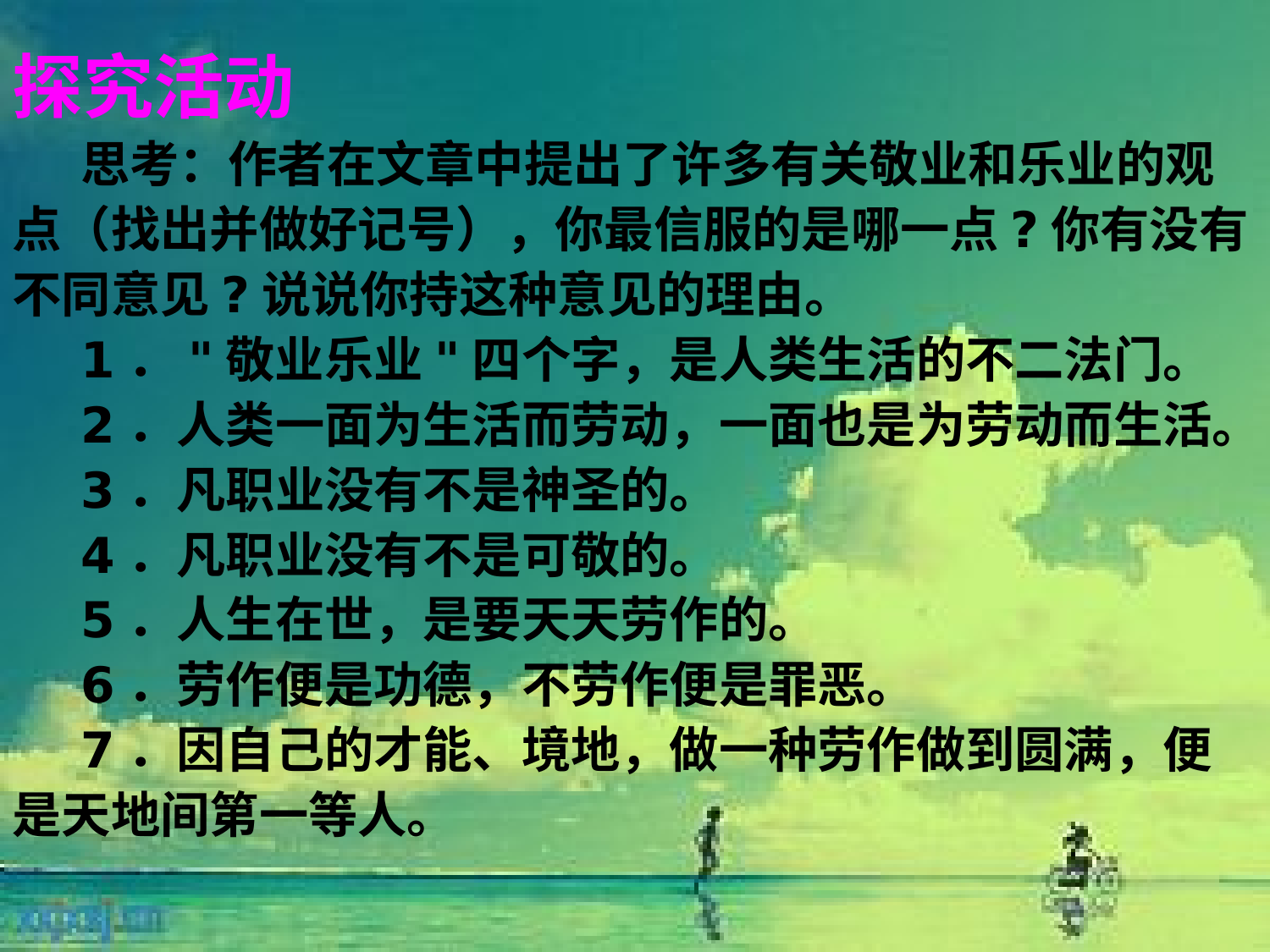

探究活动
     思考：作者在文章中提出了许多有关敬业和乐业的观点（找出并做好记号），你最信服的是哪一点?你有没有不同意见?说说你持这种意见的理由。
    1．"敬业乐业"四个字，是人类生活的不二法门。
    2．人类一面为生活而劳动，一面也是为劳动而生活。
    3．凡职业没有不是神圣的。
    4．凡职业没有不是可敬的。
    5．人生在世，是要天天劳作的。
    6．劳作便是功德，不劳作便是罪恶。
    7．因自己的才能、境地，做一种劳作做到圆满，便是天地间第一等人。